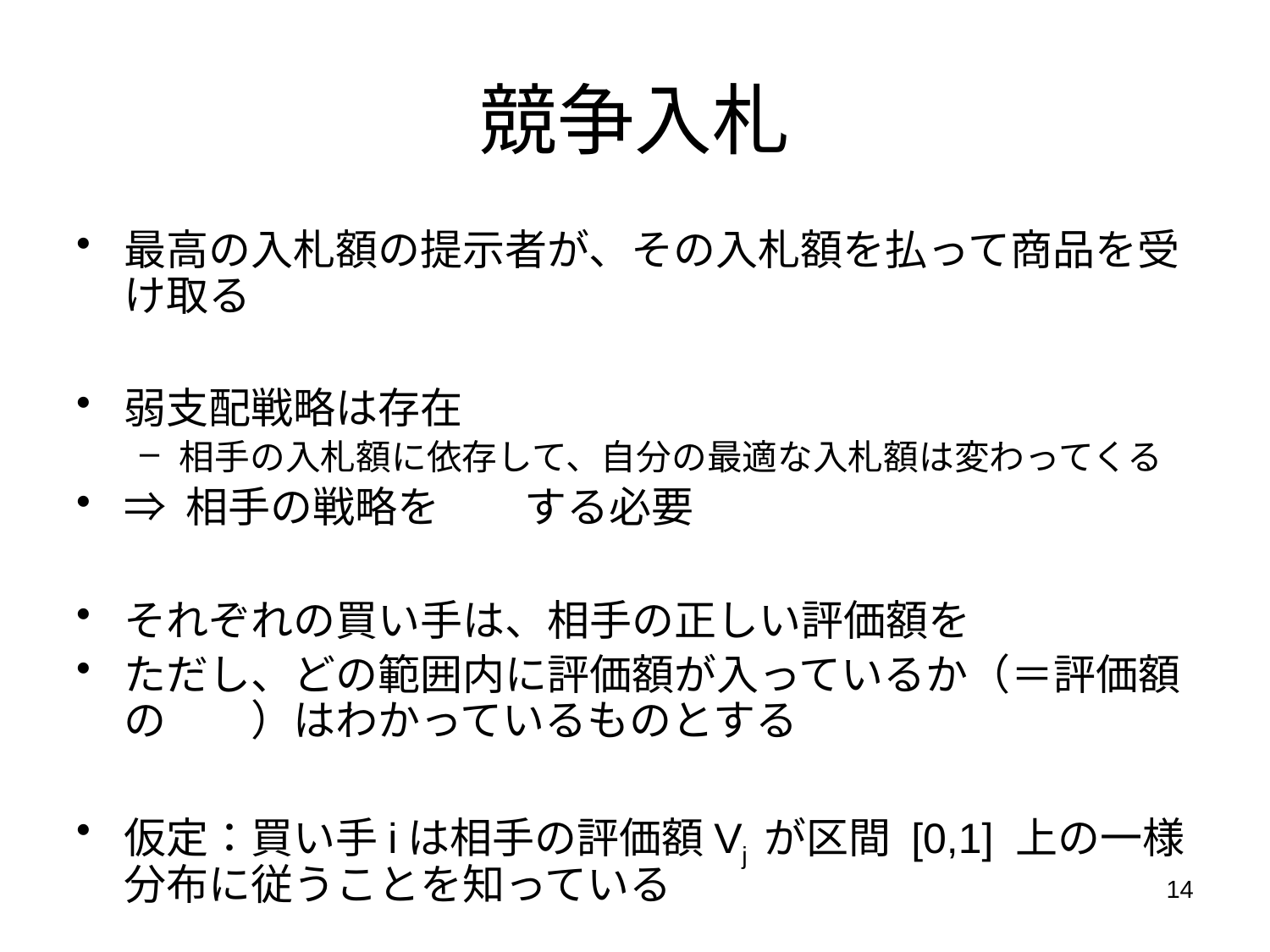

# 競争入札
最高の入札額の提示者が、その入札額を払って商品を受け取る

弱支配戦略は存在しない
相手の入札額に依存して、自分の最適な入札額は変わってくる
⇒ 相手の戦略を想定する必要

それぞれの買い手は、相手の正しい評価額を知らない
ただし、どの範囲内に評価額が入っているか（＝評価額の分布）はわかっているものとする

仮定：買い手iは相手の評価額Vj が区間 [0,1] 上の一様分布に従うことを知っている
14